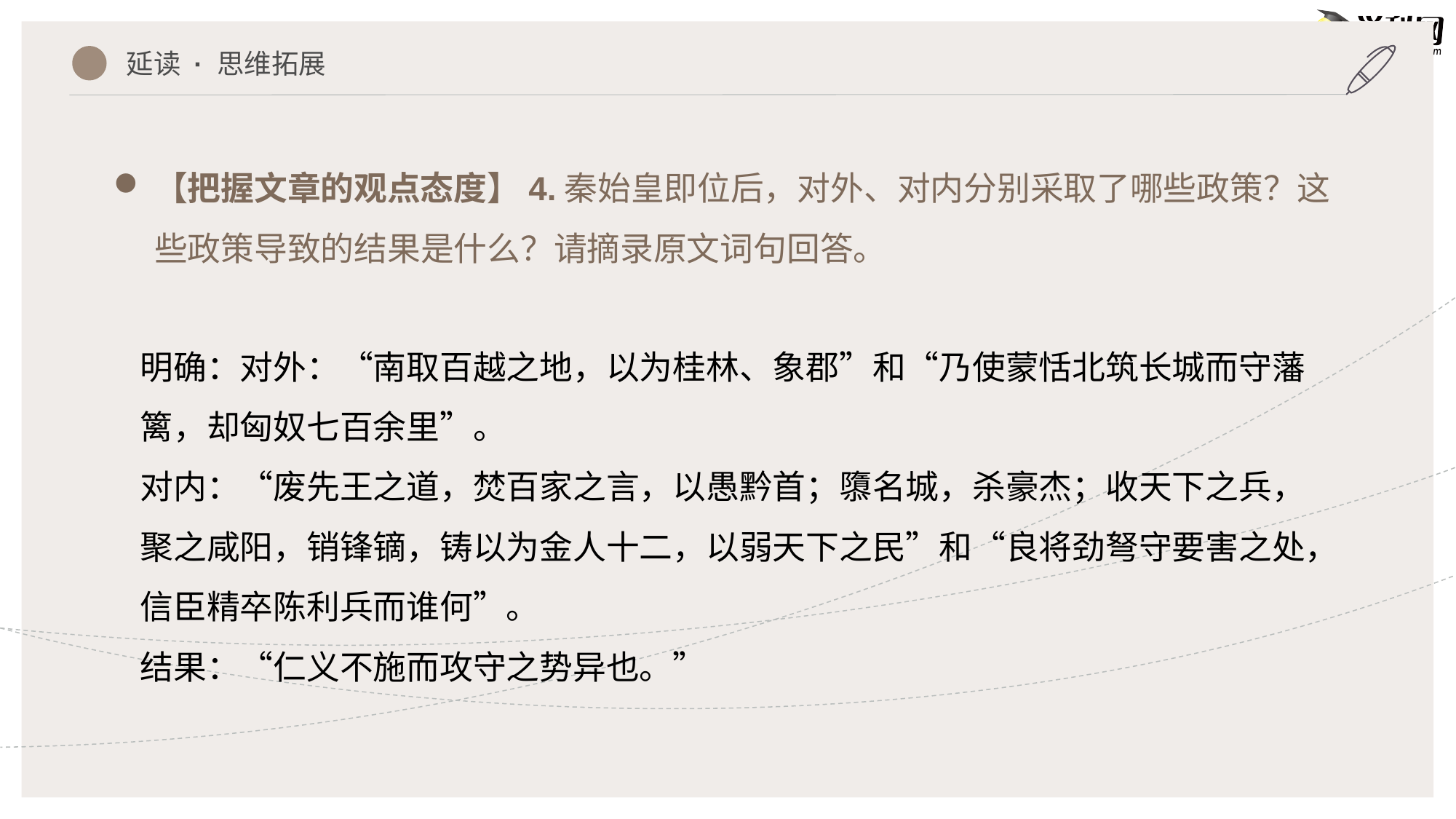

延读 · 思维拓展

【把握文章的观点态度】4.秦始皇即位后，对外、对内分别采取了哪些政策？这些政策导致的结果是什么？请摘录原文词句回答。

明确：对外：“南取百越之地，以为桂林、象郡”和“乃使蒙恬北筑长城而守藩篱，却匈奴七百余里”。
对内：“废先王之道，焚百家之言，以愚黔首；隳名城，杀豪杰；收天下之兵，聚之咸阳，销锋镝，铸以为金人十二，以弱天下之民”和“良将劲弩守要害之处，信臣精卒陈利兵而谁何”。
结果：“仁义不施而攻守之势异也。”